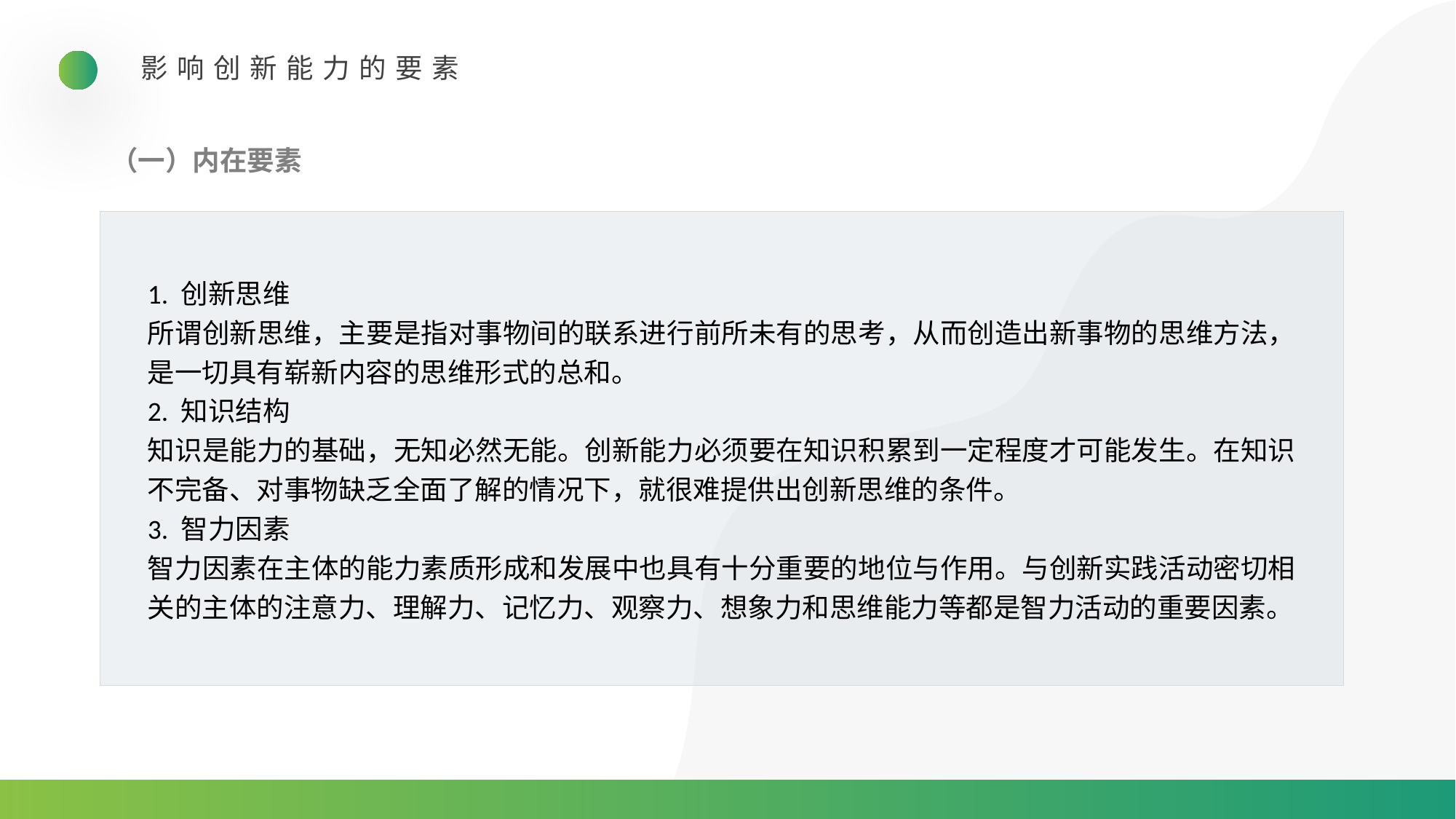

影响创新能力的要素
（一）内在要素

1. 创新思维
所谓创新思维，主要是指对事物间的联系进行前所未有的思考，从而创造出新事物的思维方法，是一切具有崭新内容的思维形式的总和。
2. 知识结构
知识是能力的基础，无知必然无能。创新能力必须要在知识积累到一定程度才可能发生。在知识不完备、对事物缺乏全面了解的情况下，就很难提供出创新思维的条件。
3. 智力因素
智力因素在主体的能力素质形成和发展中也具有十分重要的地位与作用。与创新实践活动密切相关的主体的注意力、理解力、记忆力、观察力、想象力和思维能力等都是智力活动的重要因素。